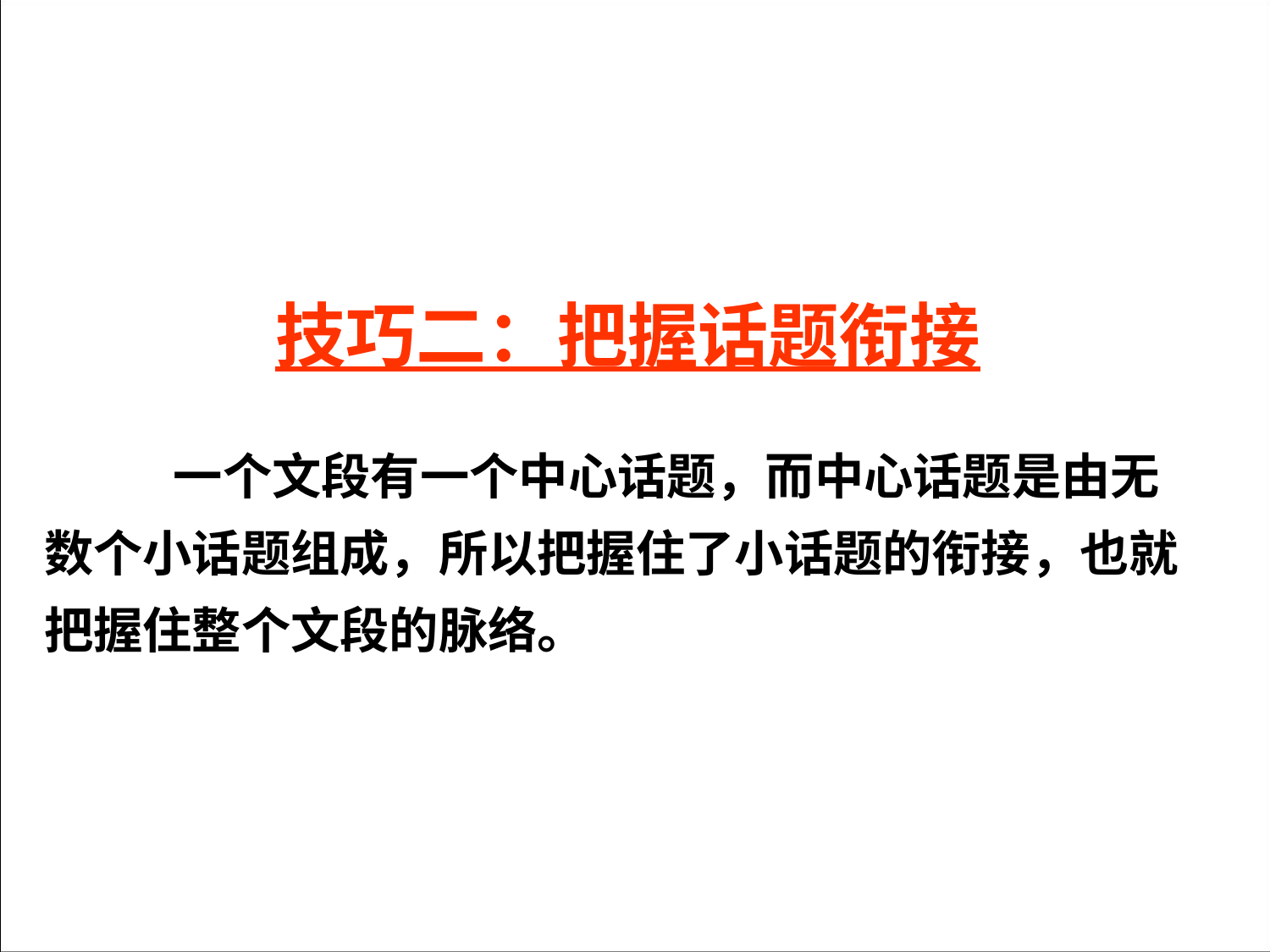

技巧二：把握话题衔接
        一个文段有一个中心话题，而中心话题是由无数个小话题组成，所以把握住了小话题的衔接，也就把握住整个文段的脉络。